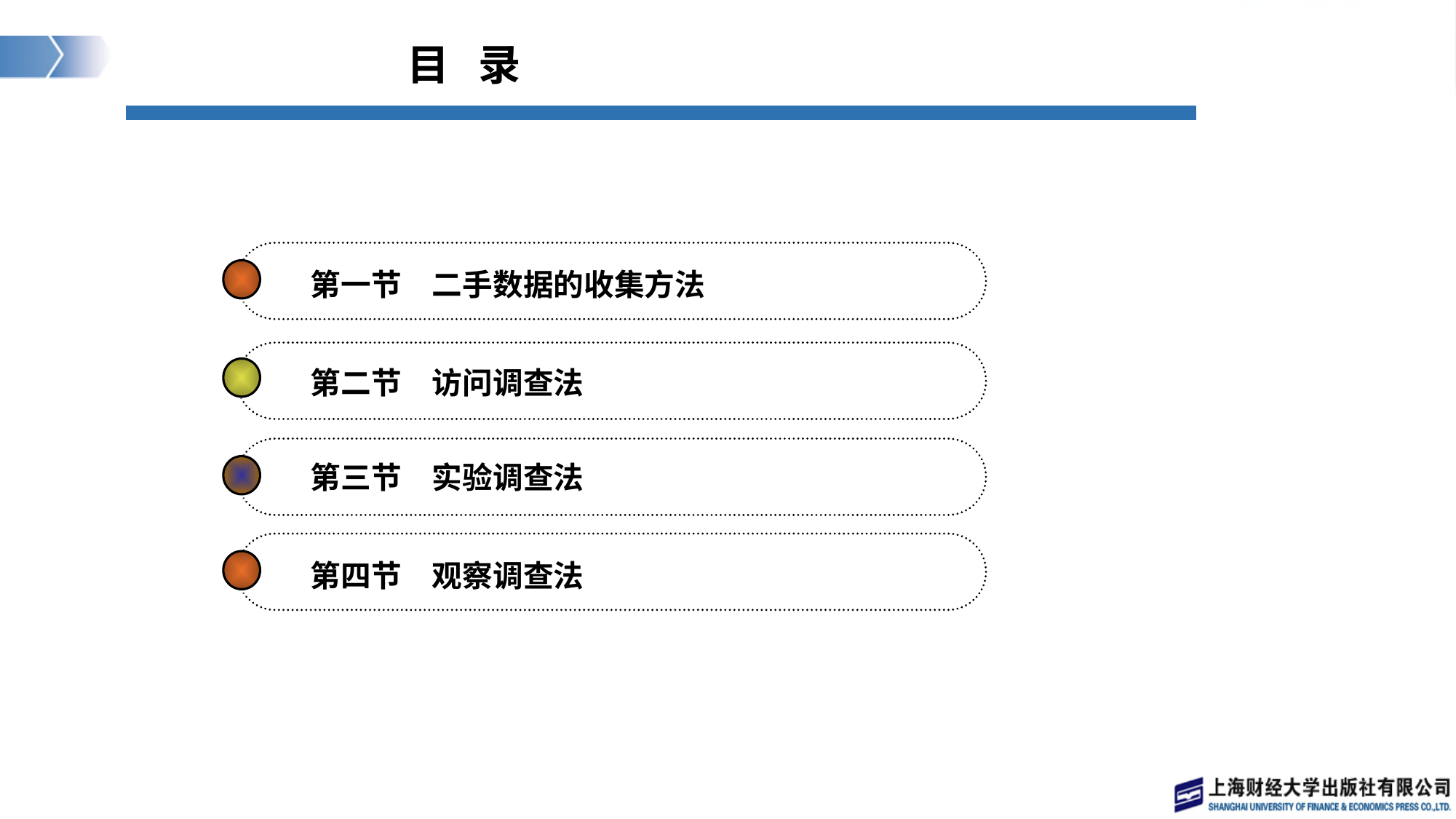

目   录

第一节　二手数据的收集方法

第二节　访问调查法

第三节　实验调查法

第四节　观察调查法